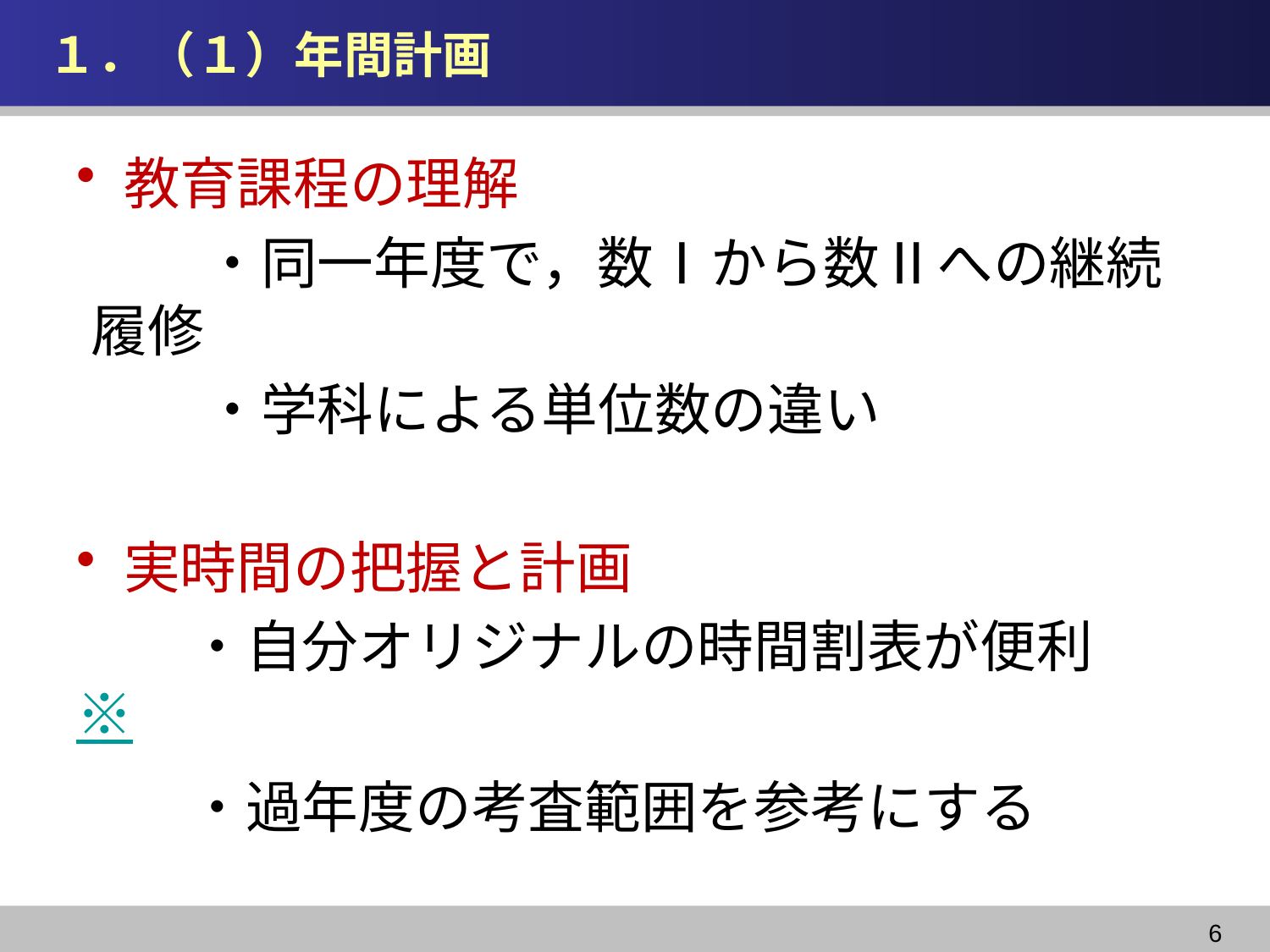

# １．（１）年間計画
教育課程の理解
　　・同一年度で，数Ⅰから数Ⅱへの継続履修
　　・学科による単位数の違い

実時間の把握と計画
　　・自分オリジナルの時間割表が便利　※
　　・過年度の考査範囲を参考にする
6